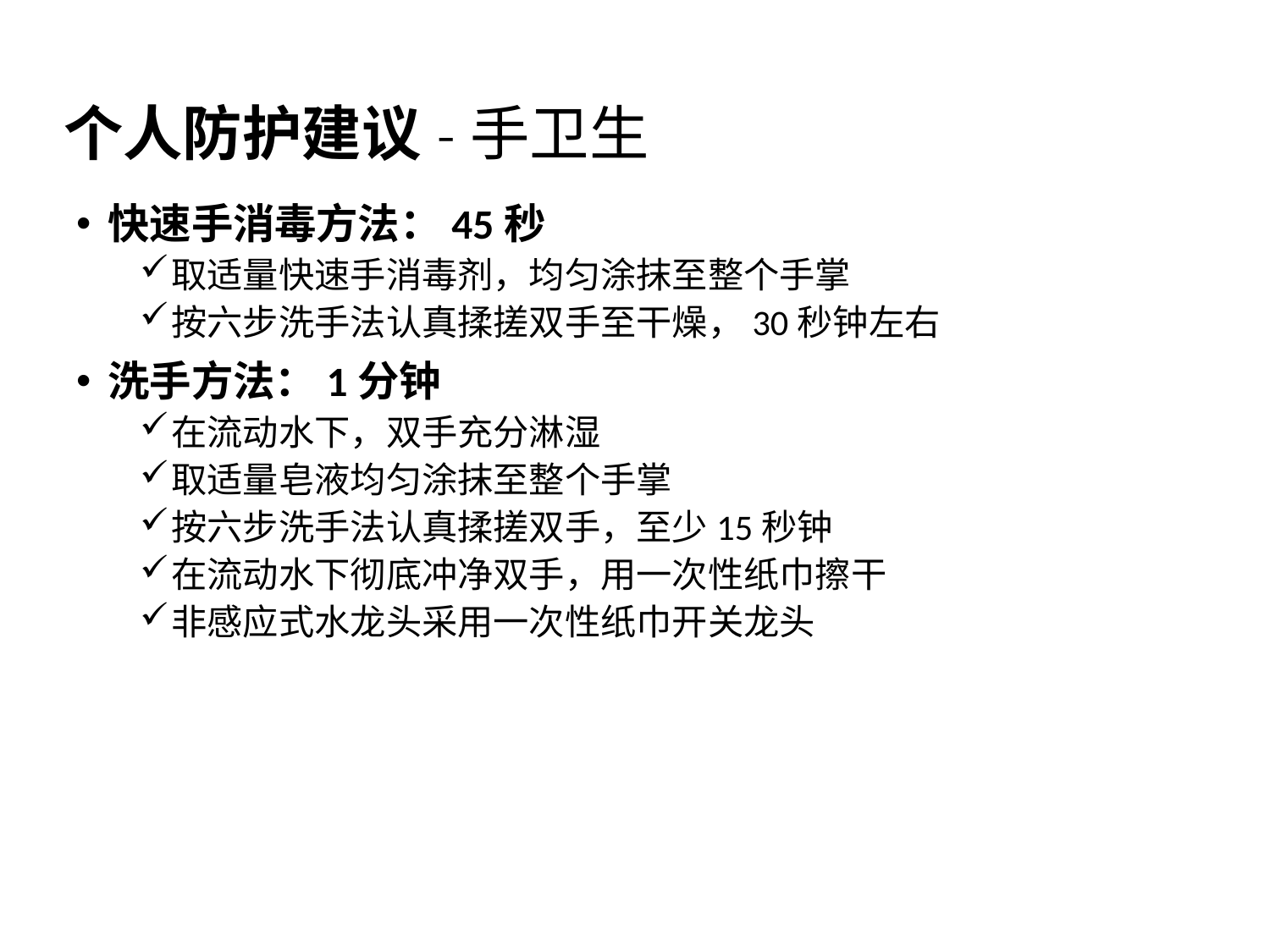

# 个人防护建议-手卫生
快速手消毒方法：45秒
取适量快速手消毒剂，均匀涂抹至整个手掌
按六步洗手法认真揉搓双手至干燥，30秒钟左右
洗手方法：1分钟
在流动水下，双手充分淋湿
取适量皂液均匀涂抹至整个手掌
按六步洗手法认真揉搓双手，至少15秒钟
在流动水下彻底冲净双手，用一次性纸巾擦干
非感应式水龙头采用一次性纸巾开关龙头